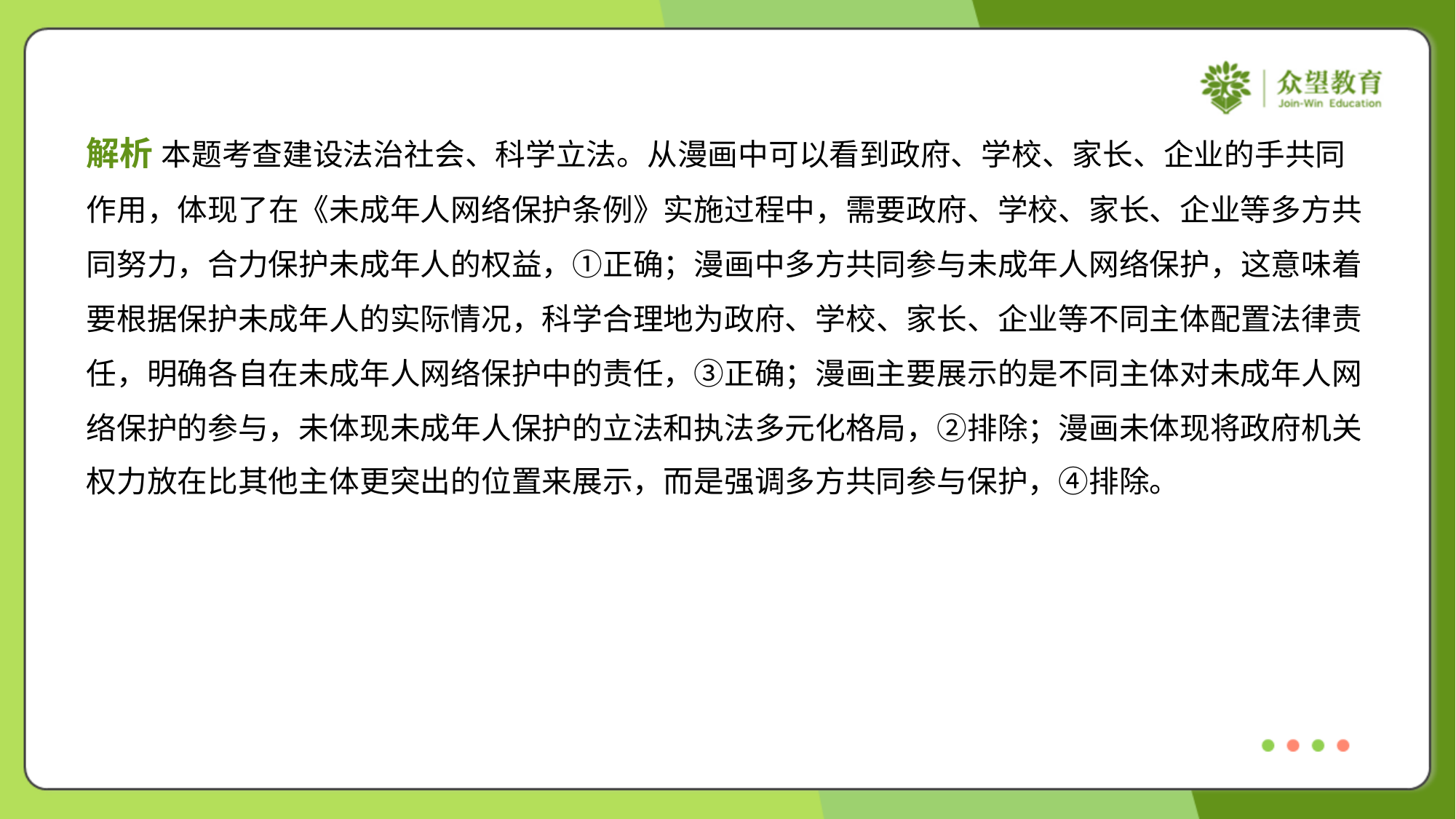

解析 本题考查建设法治社会、科学立法。从漫画中可以看到政府、学校、家长、企业的手共同
作用，体现了在《未成年人网络保护条例》实施过程中，需要政府、学校、家长、企业等多方共
同努力，合力保护未成年人的权益，①正确；漫画中多方共同参与未成年人网络保护，这意味着
要根据保护未成年人的实际情况，科学合理地为政府、学校、家长、企业等不同主体配置法律责
任，明确各自在未成年人网络保护中的责任，③正确；漫画主要展示的是不同主体对未成年人网
络保护的参与，未体现未成年人保护的立法和执法多元化格局，②排除；漫画未体现将政府机关
权力放在比其他主体更突出的位置来展示，而是强调多方共同参与保护，④排除。